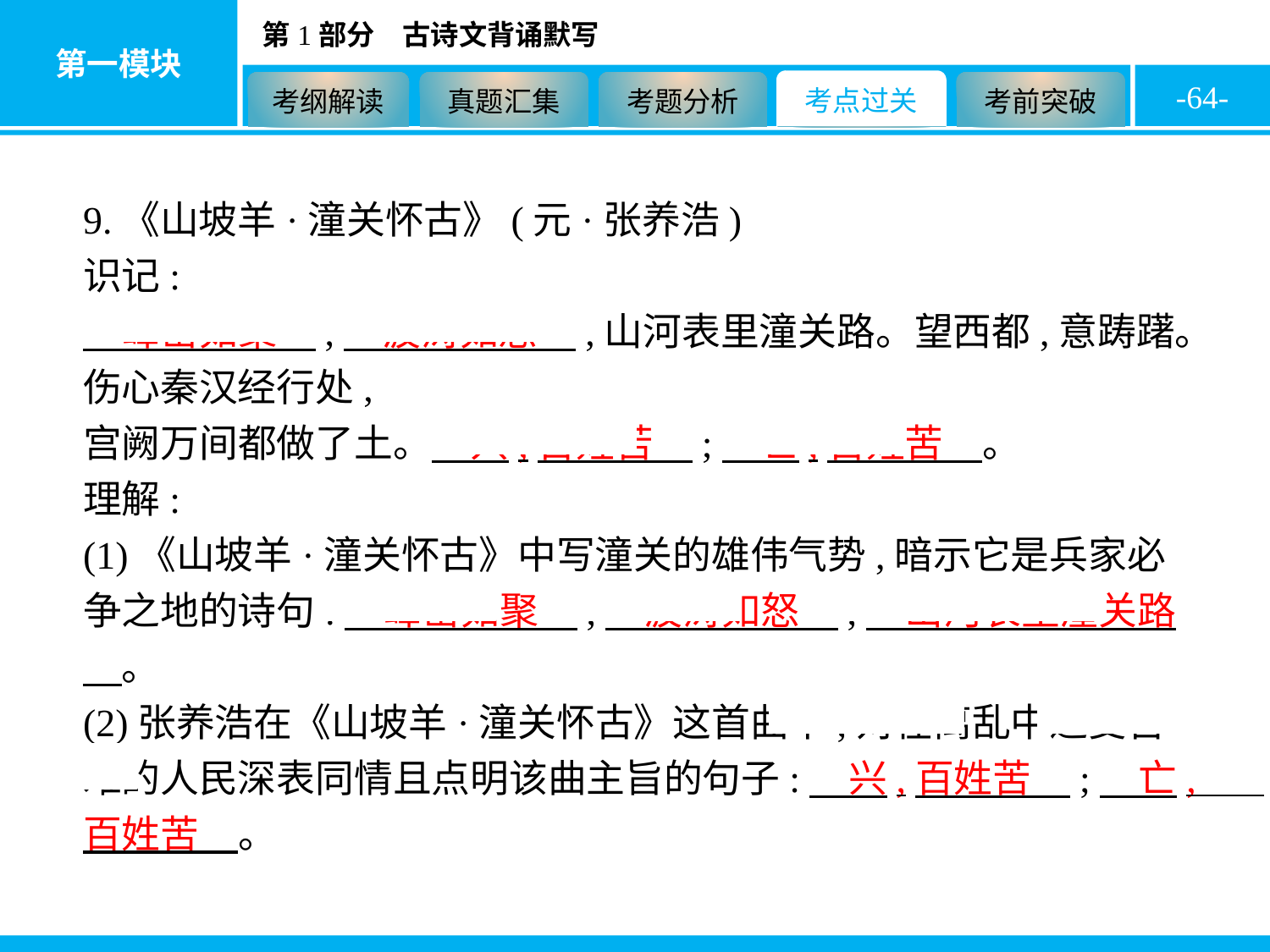

-64-
9.《山坡羊·潼关怀古》(元·张养浩)
识记:
　峰峦如聚　,　波涛如怒　,山河表里潼关路。望西都,意踌躇。伤心秦汉经行处,
宫阙万间都做了土。　兴,百姓苦　;　亡,百姓苦　。
理解:
(1)《山坡羊·潼关怀古》中写潼关的雄伟气势,暗示它是兵家必争之地的诗句:　峰峦如聚　,　波涛如怒　,　山河表里潼关路　。
(2)张养浩在《山坡羊·潼关怀古》这首曲中,对在离乱中遭受苦难的人民深表同情且点明该曲主旨的句子:　兴,百姓苦　;　亡,百姓苦　。